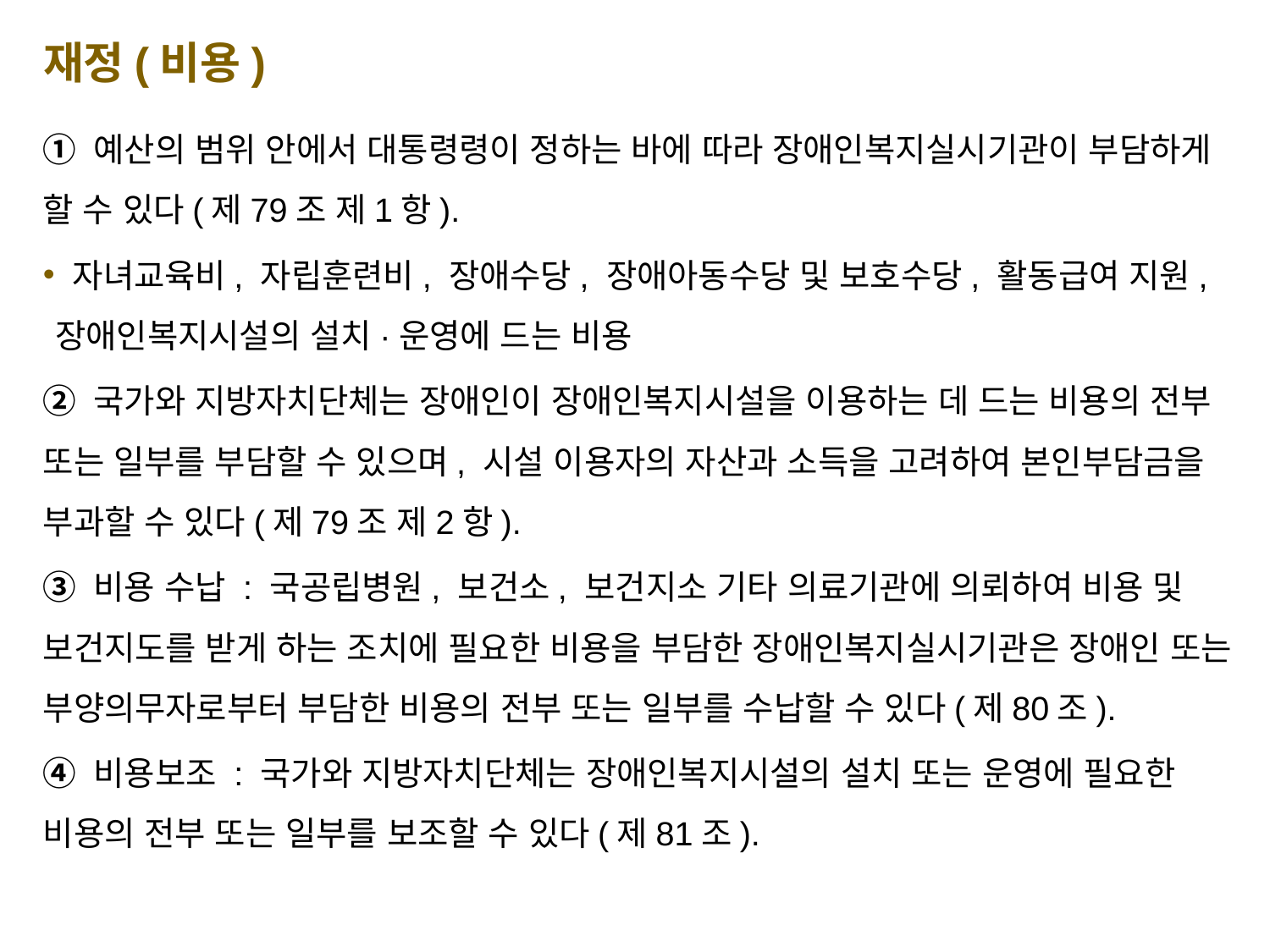

재정(비용)
① 예산의 범위 안에서 대통령령이 정하는 바에 따라 장애인복지실시기관이 부담하게 할 수 있다(제79조 제1항).
 자녀교육비, 자립훈련비, 장애수당, 장애아동수당 및 보호수당, 활동급여 지원, 장애인복지시설의 설치·운영에 드는 비용
② 국가와 지방자치단체는 장애인이 장애인복지시설을 이용하는 데 드는 비용의 전부 또는 일부를 부담할 수 있으며, 시설 이용자의 자산과 소득을 고려하여 본인부담금을 부과할 수 있다(제79조 제2항).
③ 비용 수납 : 국공립병원, 보건소, 보건지소 기타 의료기관에 의뢰하여 비용 및 보건지도를 받게 하는 조치에 필요한 비용을 부담한 장애인복지실시기관은 장애인 또는 부양의무자로부터 부담한 비용의 전부 또는 일부를 수납할 수 있다(제80조).
④ 비용보조 : 국가와 지방자치단체는 장애인복지시설의 설치 또는 운영에 필요한 비용의 전부 또는 일부를 보조할 수 있다(제81조).